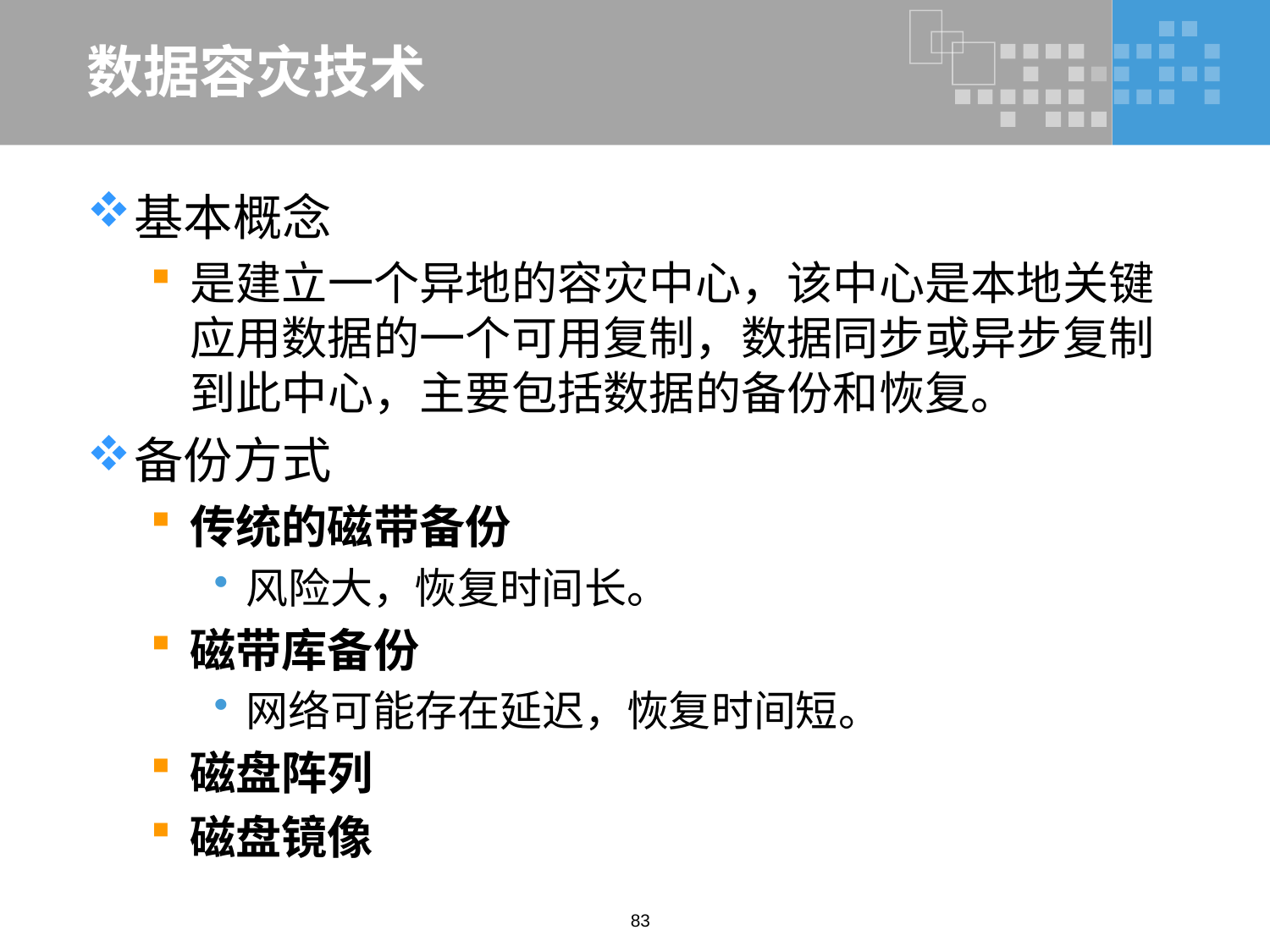

# 数据容灾技术
基本概念
是建立一个异地的容灾中心，该中心是本地关键应用数据的一个可用复制，数据同步或异步复制到此中心，主要包括数据的备份和恢复。
备份方式
传统的磁带备份
风险大，恢复时间长。
磁带库备份
网络可能存在延迟，恢复时间短。
磁盘阵列
磁盘镜像

83